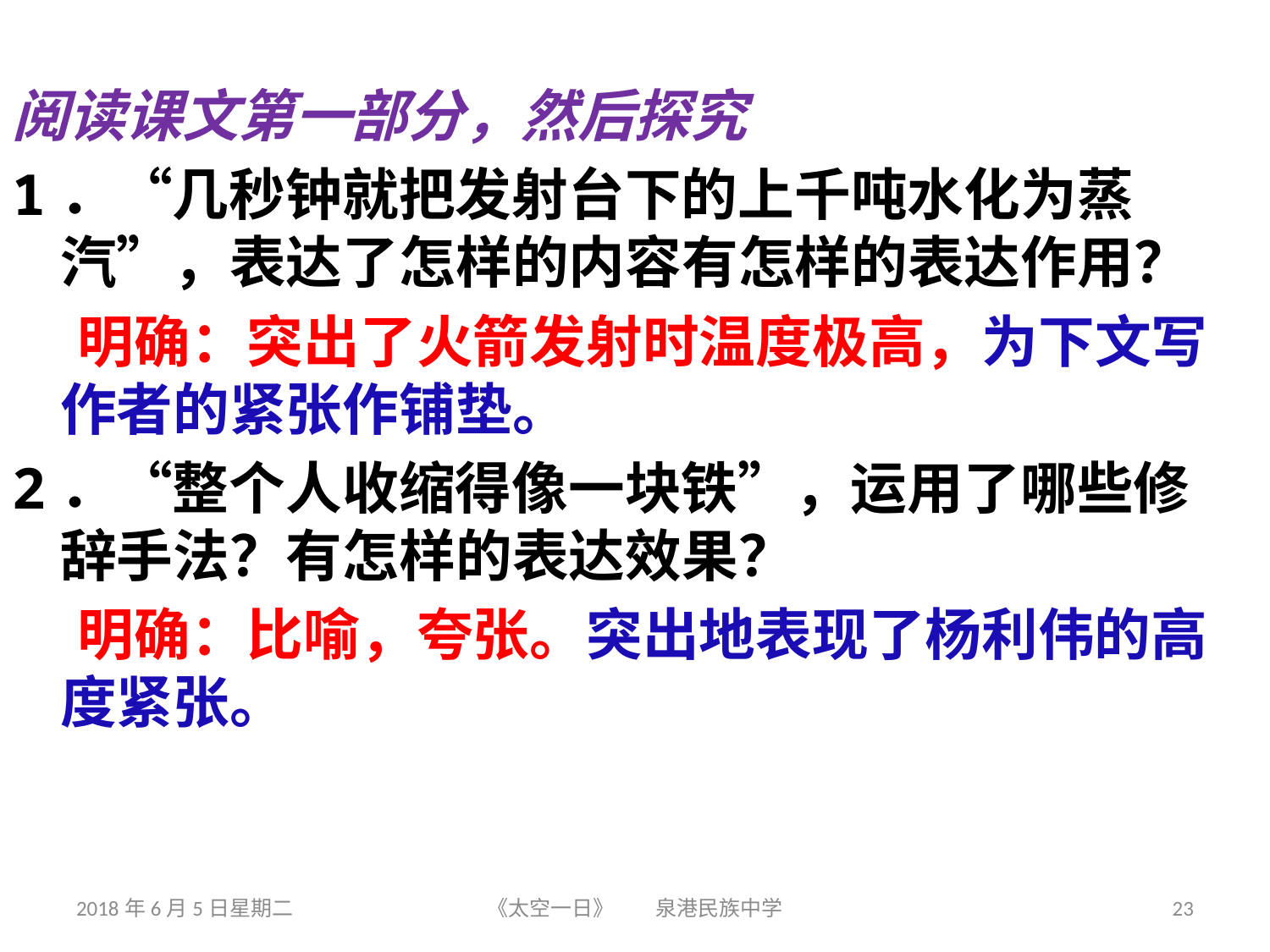

阅读课文第一部分，然后探究
1．“几秒钟就把发射台下的上千吨水化为蒸汽”，表达了怎样的内容有怎样的表达作用？
    明确：突出了火箭发射时温度极高，为下文写作者的紧张作铺垫。
2．“整个人收缩得像一块铁”，运用了哪些修辞手法？有怎样的表达效果？
    明确：比喻，夸张。突出地表现了杨利伟的高度紧张。
2018年6月5日星期二
《太空一日》         泉港民族中学
23